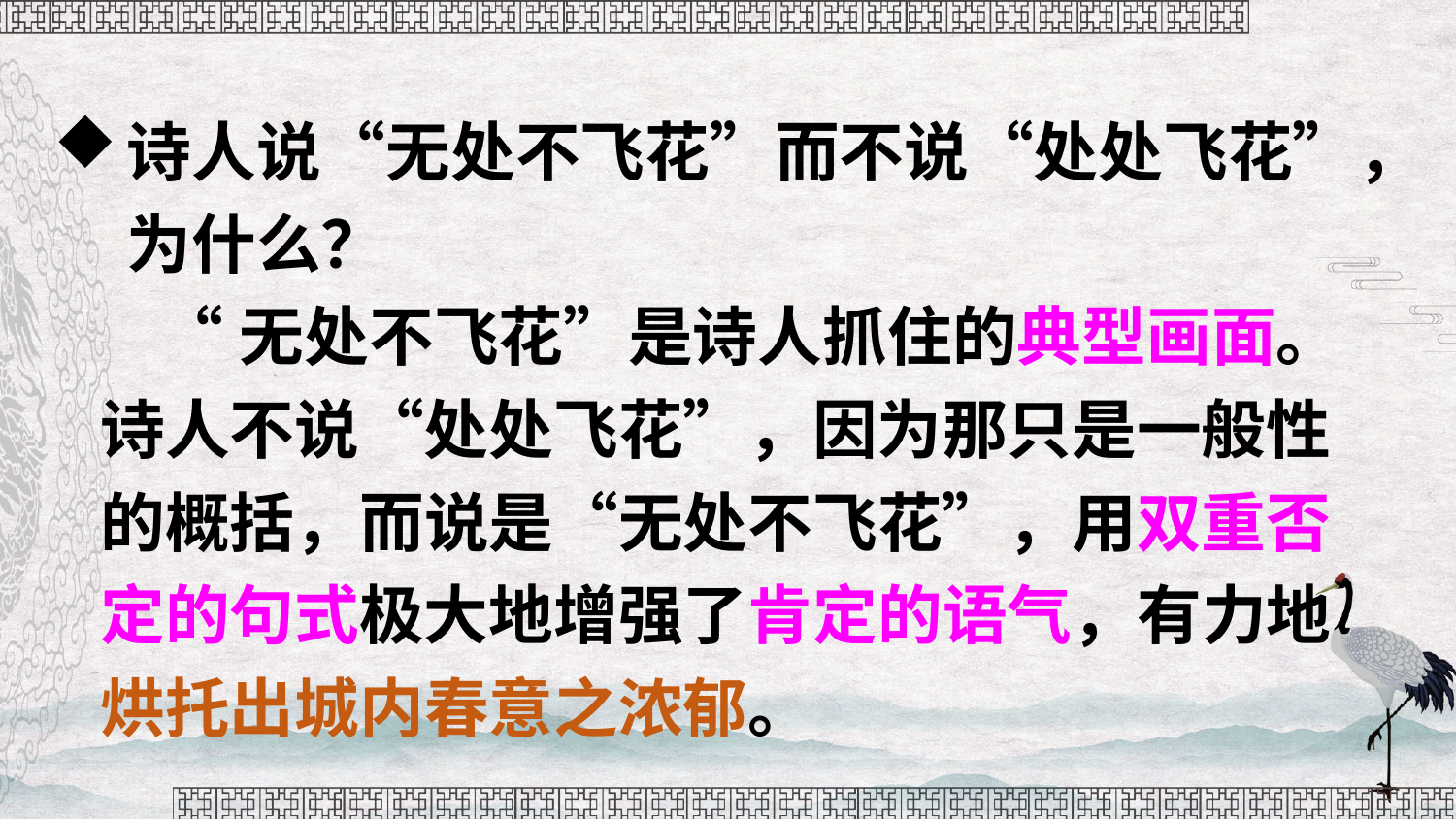

诗人说“无处不飞花”而不说“处处飞花”，为什么？
    “无处不飞花”是诗人抓住的典型画面。诗人不说“处处飞花”，因为那只是一般性的概括，而说是“无处不飞花”，用双重否定的句式极大地增强了肯定的语气，有力地烘托出城内春意之浓郁。